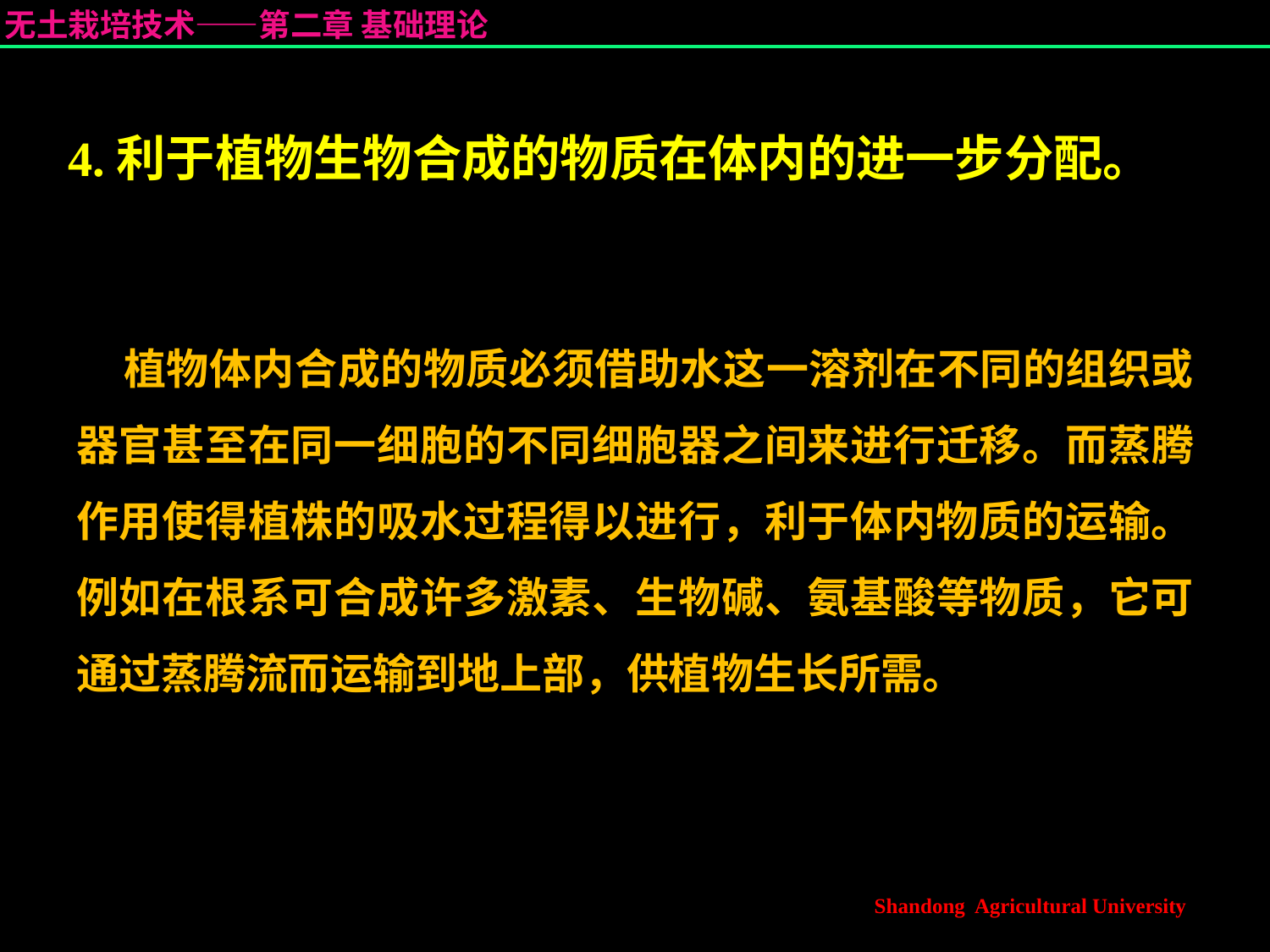

# 4.利于植物生物合成的物质在体内的进一步分配。

植物体内合成的物质必须借助水这一溶剂在不同的组织或器官甚至在同一细胞的不同细胞器之间来进行迁移。而蒸腾作用使得植株的吸水过程得以进行，利于体内物质的运输。例如在根系可合成许多激素、生物碱、氨基酸等物质，它可通过蒸腾流而运输到地上部，供植物生长所需。